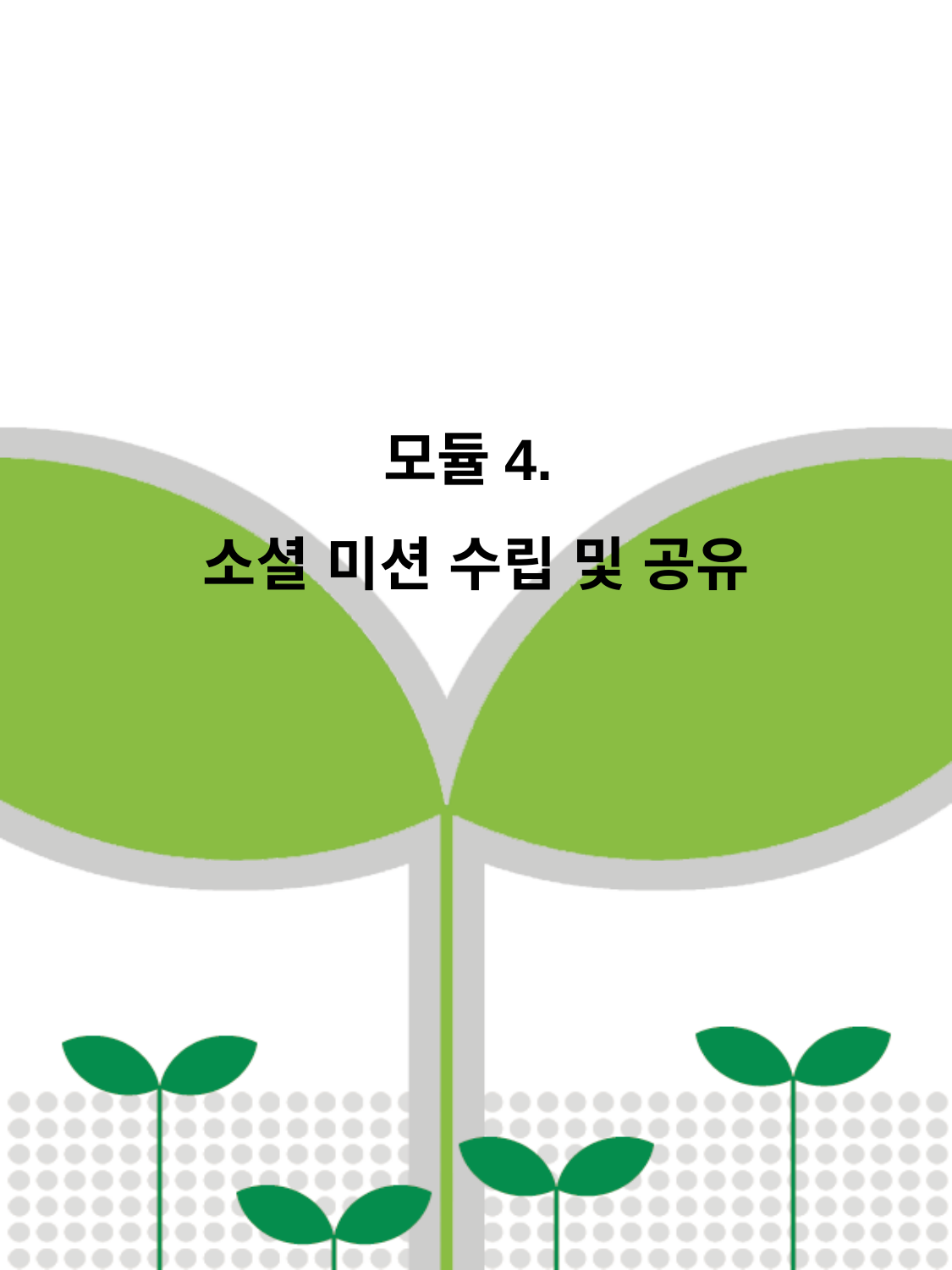

# 모듈4. 소셜 미션 수립 및 공유